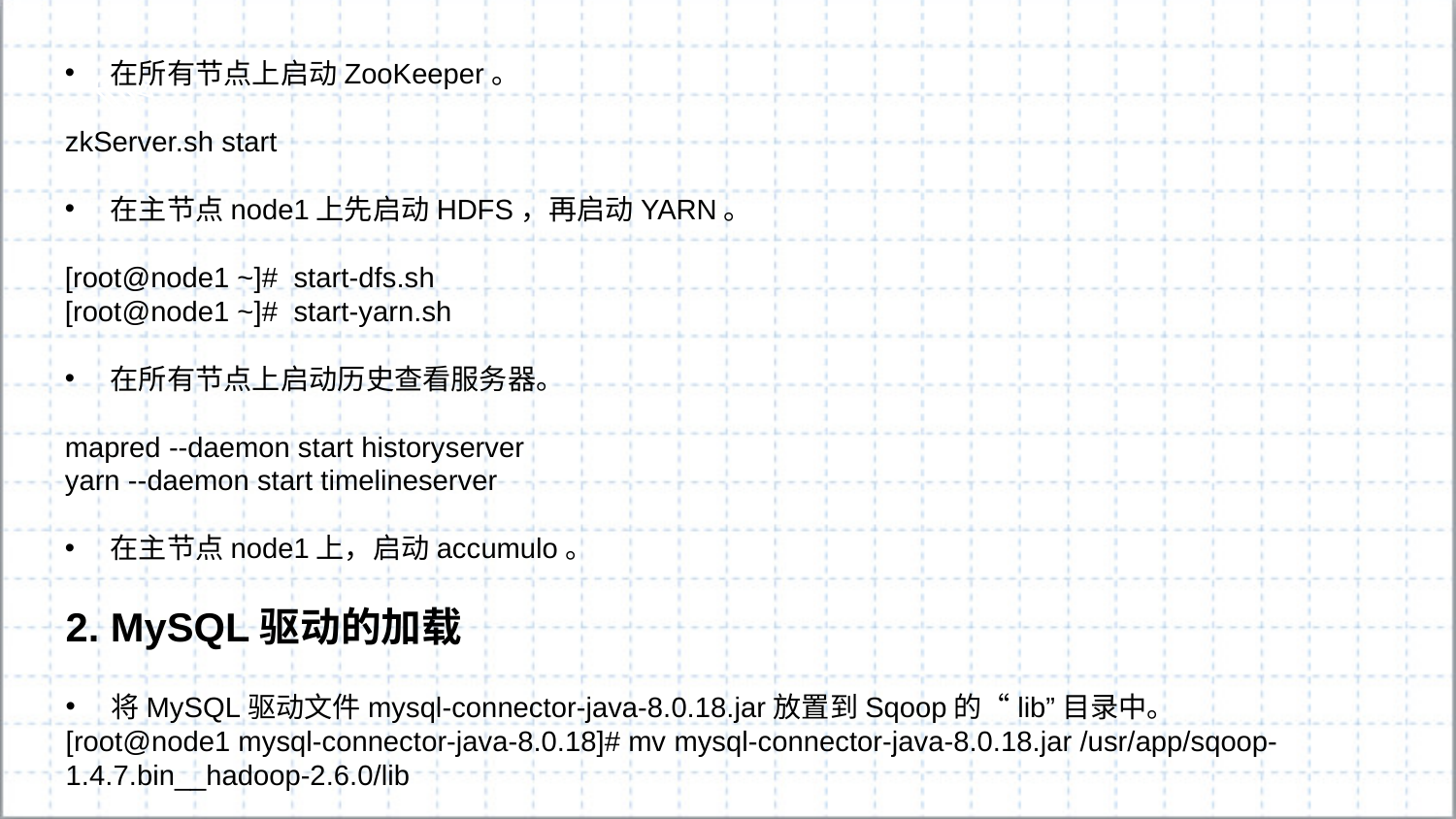

在所有节点上启动ZooKeeper。

zkServer.sh start

在主节点node1上先启动HDFS，再启动YARN。

[root@node1 ~]#  start-dfs.sh
[root@node1 ~]#  start-yarn.sh

在所有节点上启动历史查看服务器。

mapred --daemon start historyserver
yarn --daemon start timelineserver

在主节点node1上，启动accumulo。
2. MySQL驱动的加载
将MySQL驱动文件mysql-connector-java-8.0.18.jar放置到Sqoop的“lib”目录中。
[root@node1 mysql-connector-java-8.0.18]# mv mysql-connector-java-8.0.18.jar /usr/app/sqoop-1.4.7.bin__hadoop-2.6.0/lib